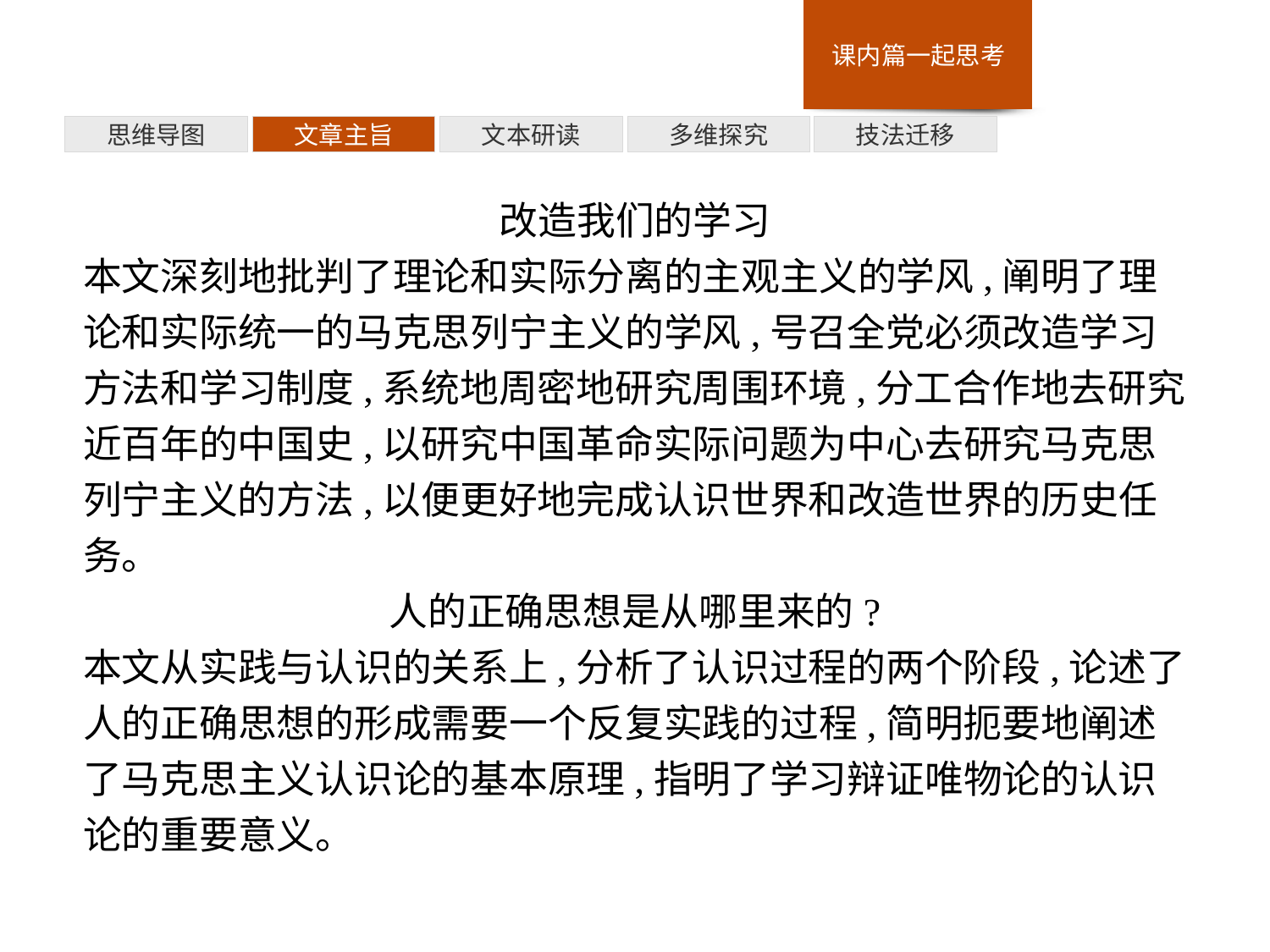

多维探究
思维导图
文章主旨
文本研读
技法迁移
改造我们的学习
本文深刻地批判了理论和实际分离的主观主义的学风,阐明了理论和实际统一的马克思列宁主义的学风,号召全党必须改造学习方法和学习制度,系统地周密地研究周围环境,分工合作地去研究近百年的中国史,以研究中国革命实际问题为中心去研究马克思列宁主义的方法,以便更好地完成认识世界和改造世界的历史任务。
人的正确思想是从哪里来的?
本文从实践与认识的关系上,分析了认识过程的两个阶段,论述了人的正确思想的形成需要一个反复实践的过程,简明扼要地阐述了马克思主义认识论的基本原理,指明了学习辩证唯物论的认识论的重要意义。